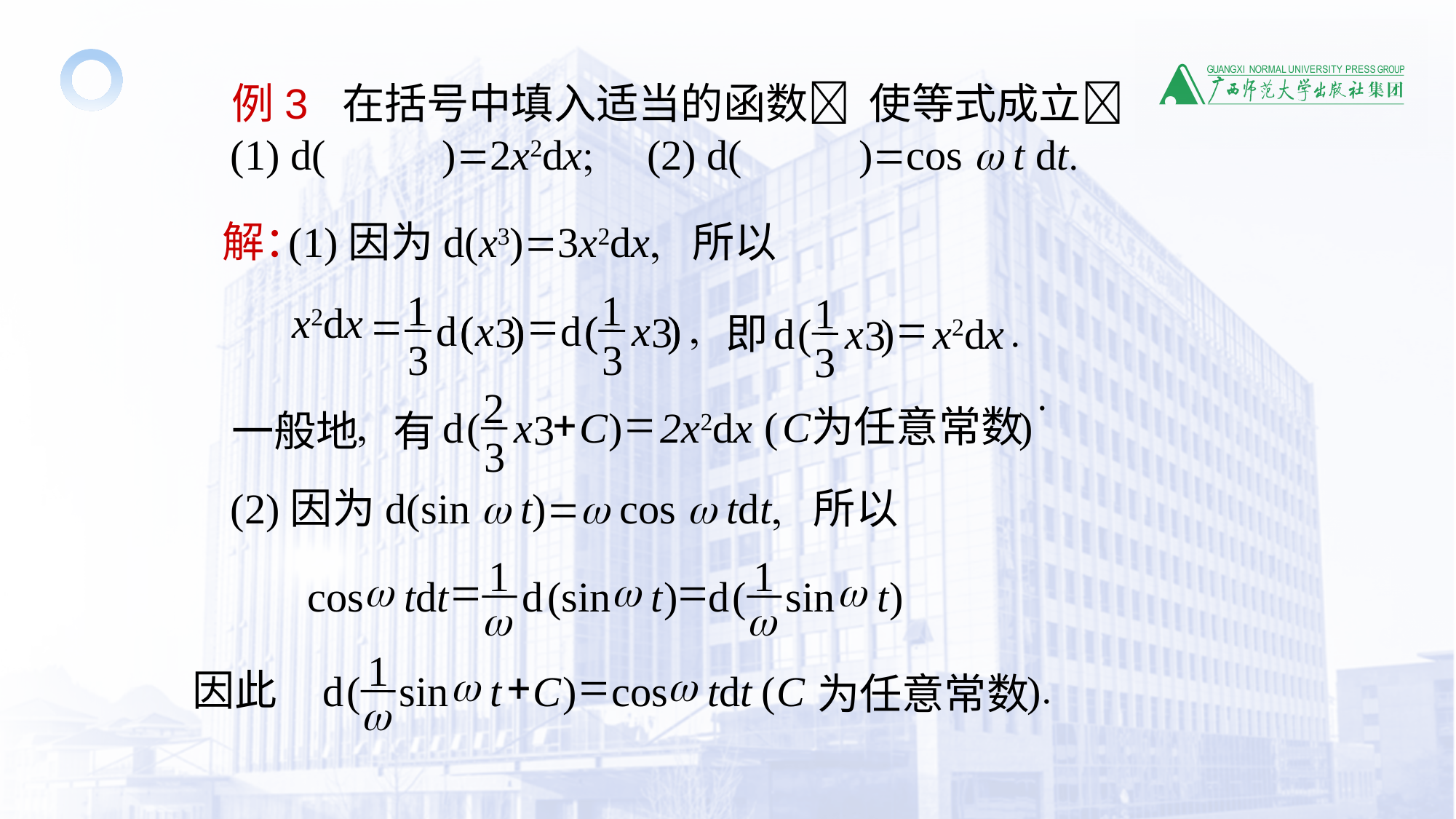

例3  在括号中填入适当的函数,  使等式成立.
        (1) d(           )=2x2dx;     (2) d(           )=cos ω t dt.
        解：
(1)因为d(x3)=3x2dx,  所以
1
1
x2dx
=
=
d
(
x
)
d
(
x
)
3
3

3
3
(
)
(
)
1
=
d
(
x
)
x2dx
3

3
,

即
.
.
2
+
=
d
(
x
C
)
2x2dx
3

3
(
C
为任意常数
)

一般地
有
,
        (2)因为d(sin ω t)=ω cos ω tdt,  所以
1
1
ω
=
ω
=
ω
cos

tdt
d
(sin

t
)
d
(
sin

t
)
ω
ω

1
ω
+
=
ω
d
(
sin

t
C
)
cos

tdt
ω

.
(
C
)
为任意常数
因此